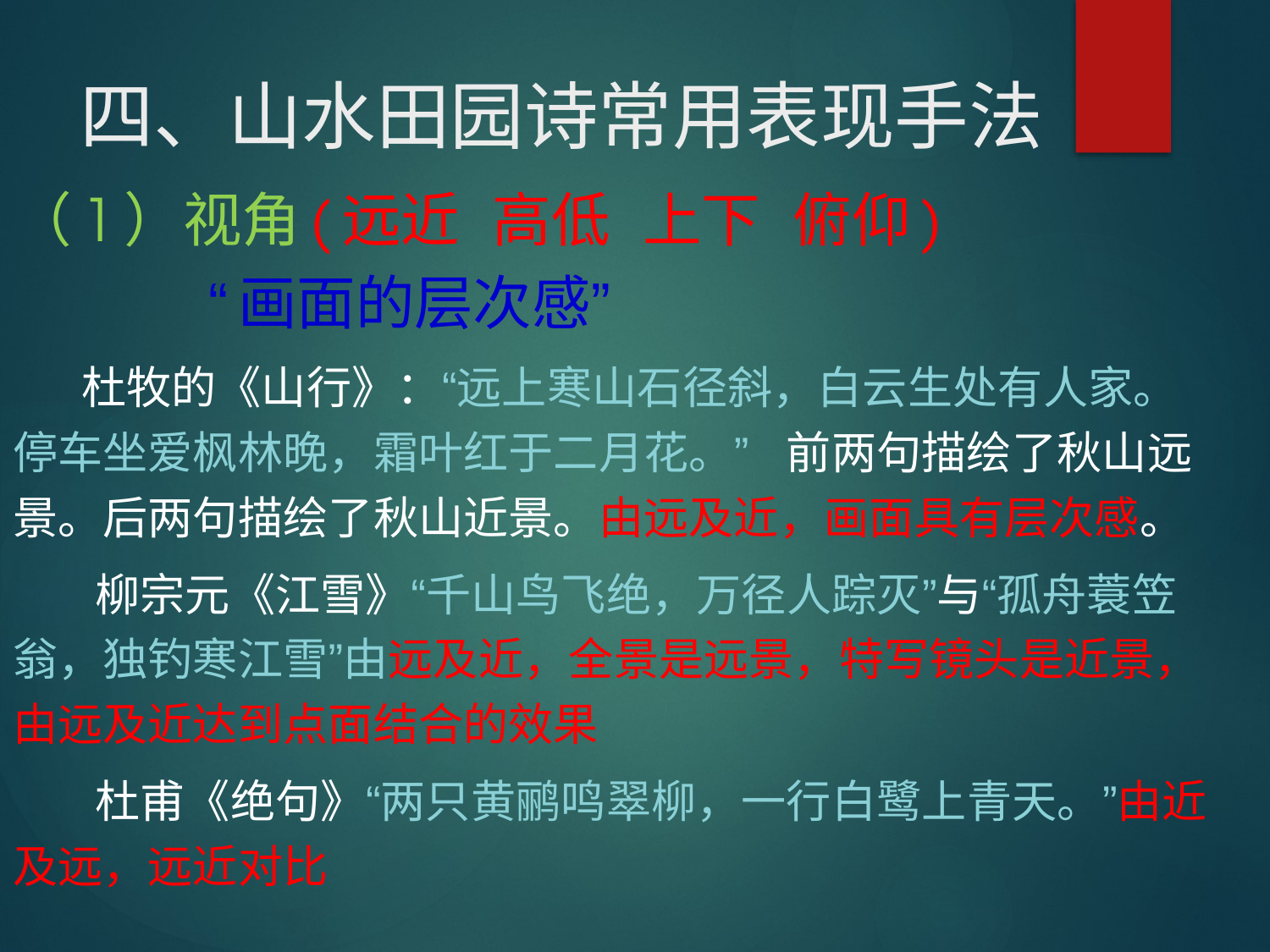

# 四、山水田园诗常用表现手法
（1）视角(远近  高低  上下  俯仰)
            “画面的层次感”
      杜牧的《山行》：“远上寒山石径斜，白云生处有人家。停车坐爱枫林晚，霜叶红于二月花。”   前两句描绘了秋山远景。后两句描绘了秋山近景。由远及近，画面具有层次感。
      柳宗元《江雪》“千山鸟飞绝，万径人踪灭”与“孤舟蓑笠翁，独钓寒江雪”由远及近，全景是远景，特写镜头是近景，由远及近达到点面结合的效果
      杜甫《绝句》“两只黄鹂鸣翠柳，一行白鹭上青天。”由近及远，远近对比